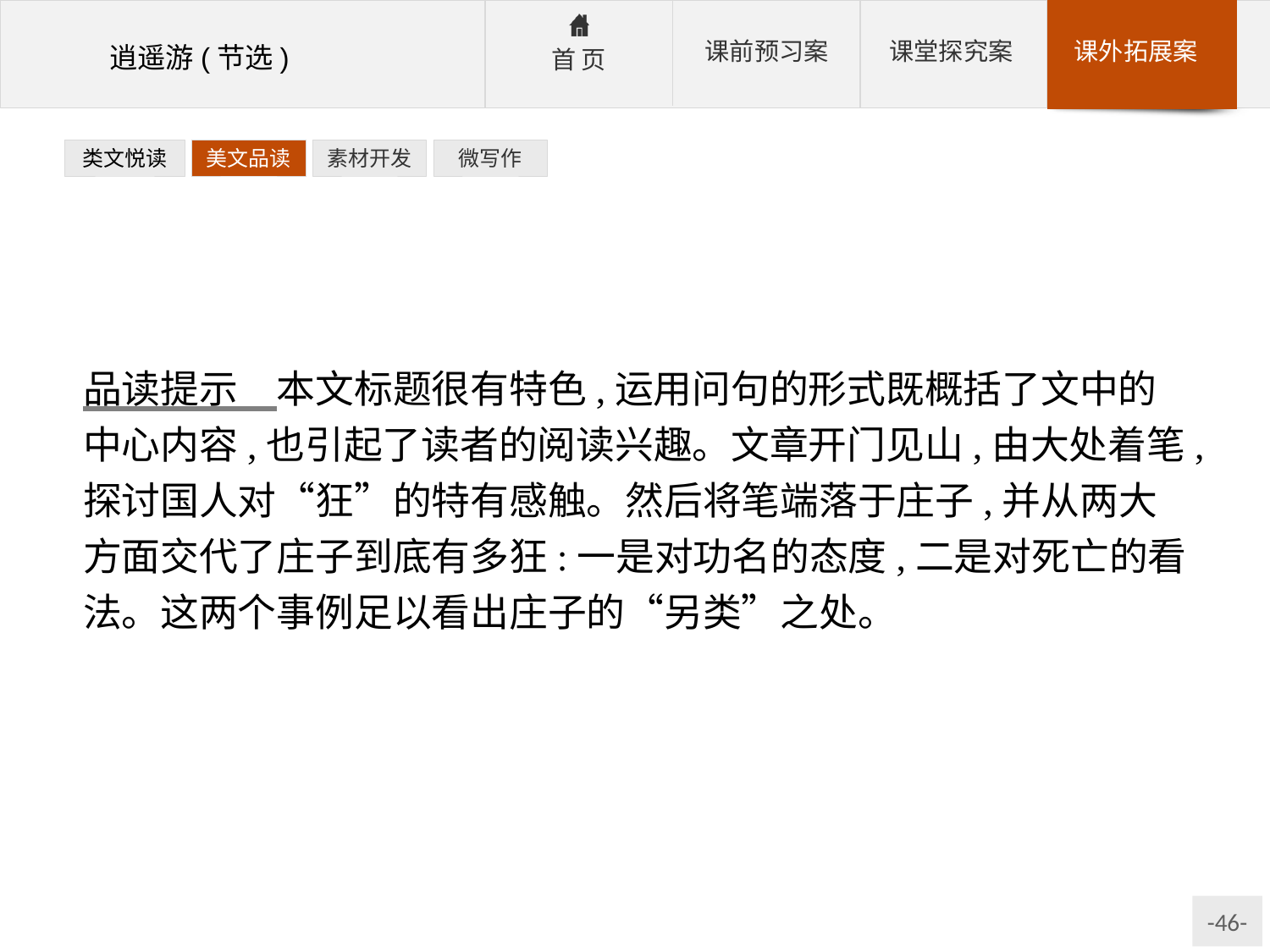

类文悦读
美文品读
素材开发
微写作
品读提示　本文标题很有特色,运用问句的形式既概括了文中的中心内容,也引起了读者的阅读兴趣。文章开门见山,由大处着笔,探讨国人对“狂”的特有感触。然后将笔端落于庄子,并从两大方面交代了庄子到底有多狂:一是对功名的态度,二是对死亡的看法。这两个事例足以看出庄子的“另类”之处。